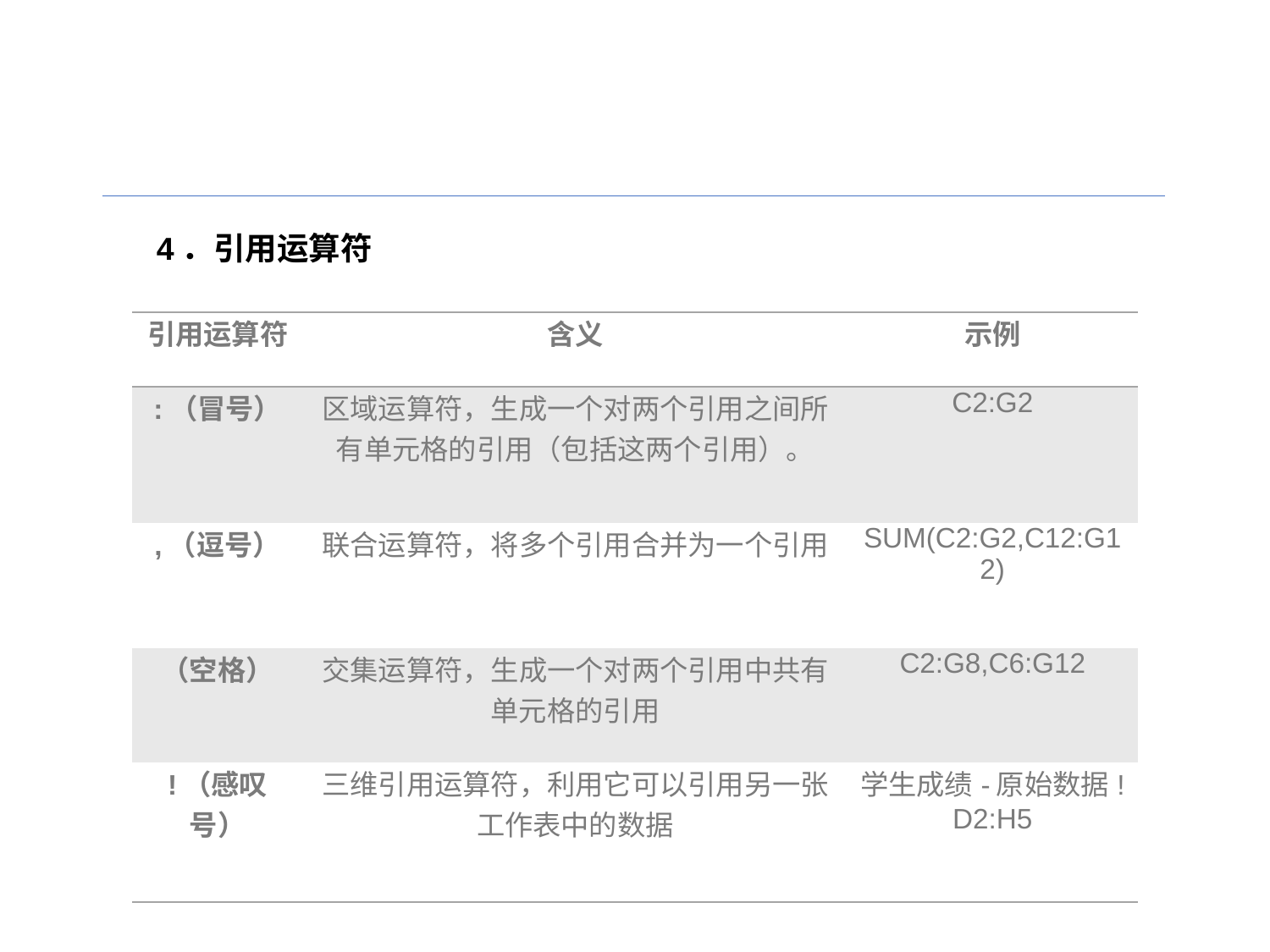

4．引用运算符
| 引用运算符 | 含义 | 示例 |
| --- | --- | --- |
| :（冒号） | 区域运算符，生成一个对两个引用之间所有单元格的引用（包括这两个引用）。 | C2:G2 |
| ,（逗号） | 联合运算符，将多个引用合并为一个引用 | SUM(C2:G2,C12:G12) |
| （空格） | 交集运算符，生成一个对两个引用中共有单元格的引用 | C2:G8,C6:G12 |
| !（感叹号） | 三维引用运算符，利用它可以引用另一张工作表中的数据 | 学生成绩-原始数据!D2:H5 |